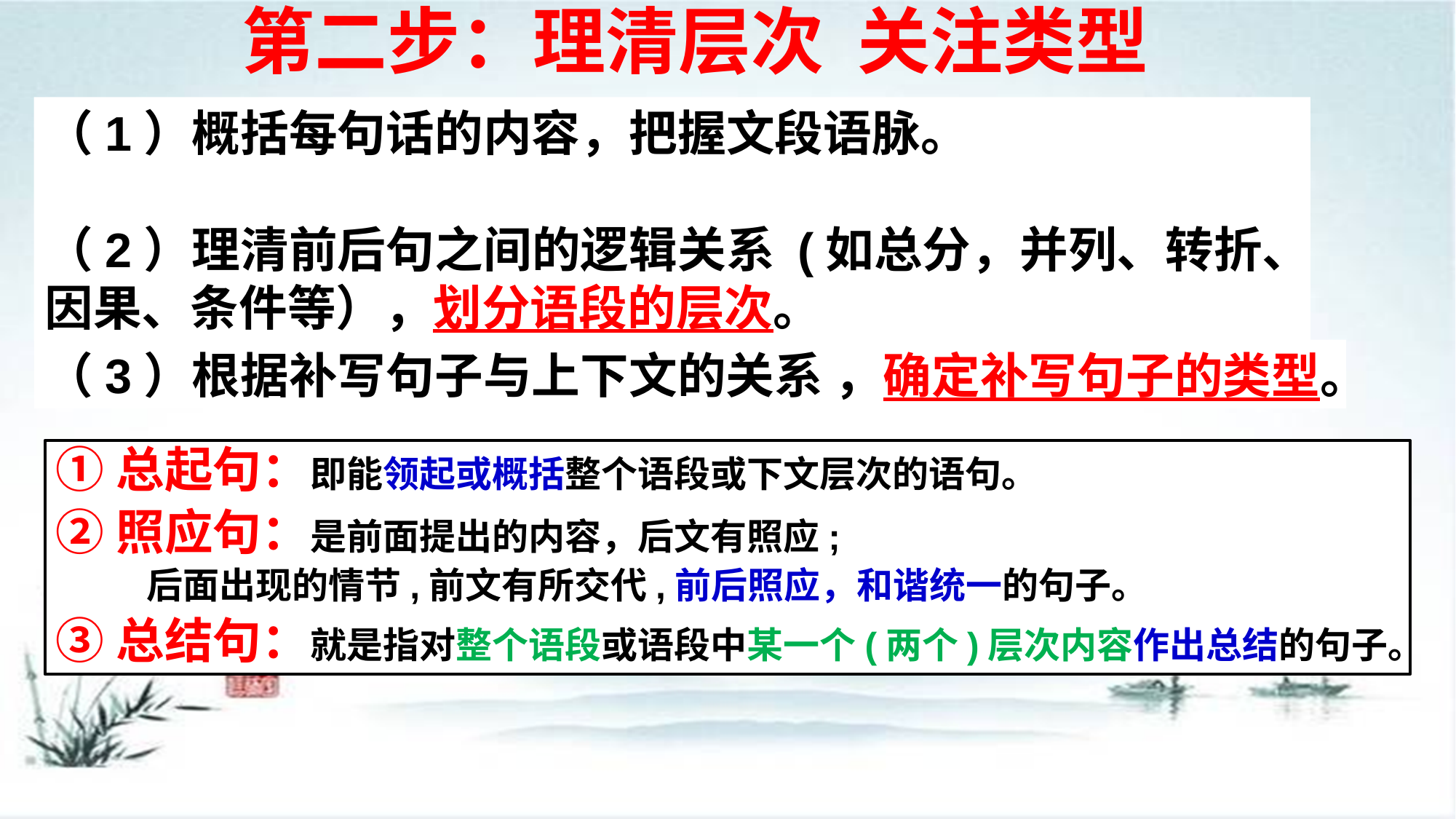

第二步：理清层次  关注类型
（1）概括每句话的内容，把握文段语脉。

（2）理清前后句之间的逻辑关系 (如总分，并列、转折、因果、条件等），划分语段的层次。
（3）根据补写句子与上下文的关系 ，确定补写句子的类型。
①总起句：即能领起或概括整个语段或下文层次的语句。
②照应句：是前面提出的内容，后文有照应;
          后面出现的情节,前文有所交代,前后照应，和谐统一的句子。
③总结句：就是指对整个语段或语段中某一个(两个)层次内容作出总结的句子。